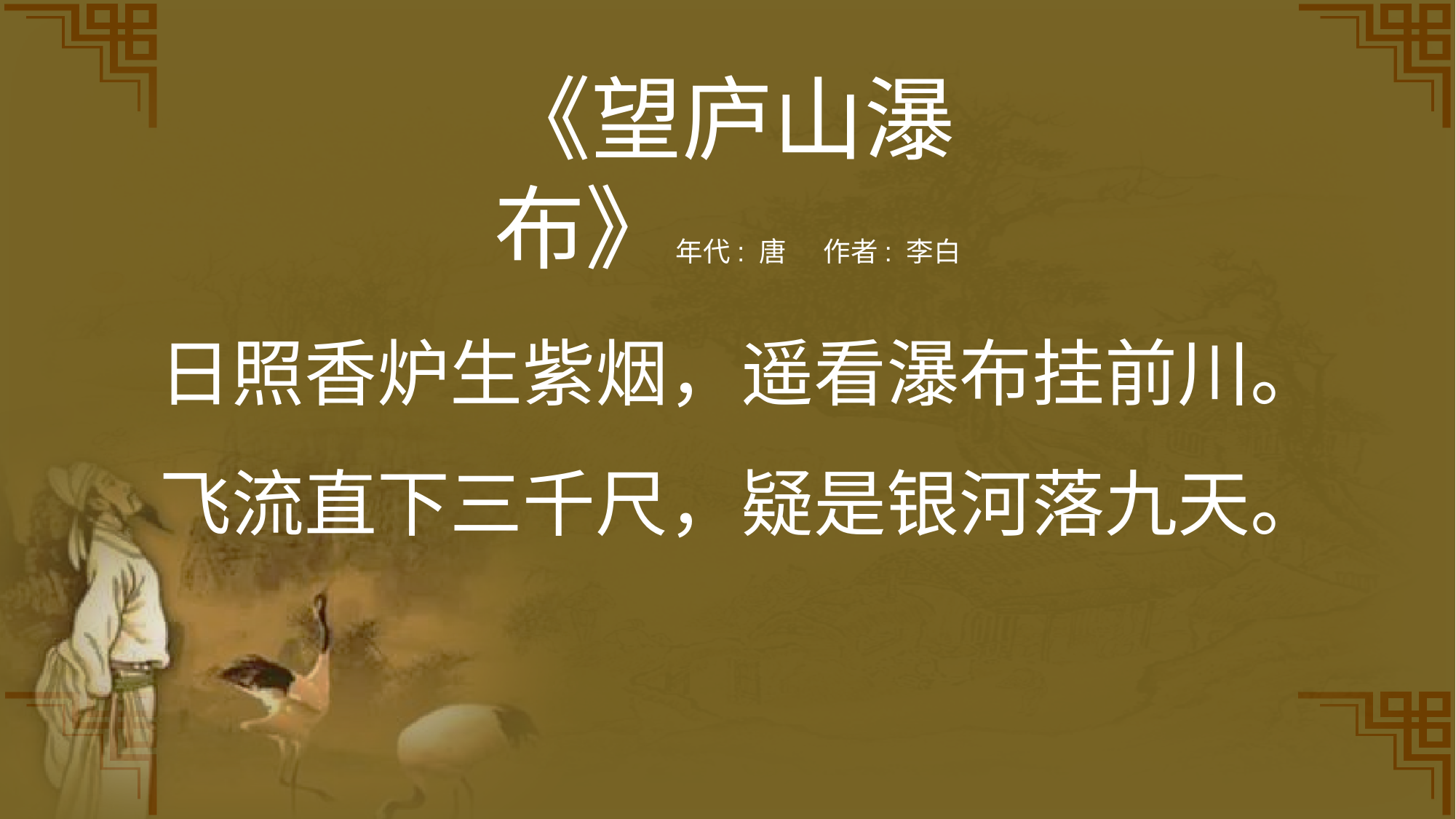

《望庐山瀑布》年代: 唐      作者: 李白
日照香炉生紫烟，遥看瀑布挂前川。
飞流直下三千尺，疑是银河落九天。
.